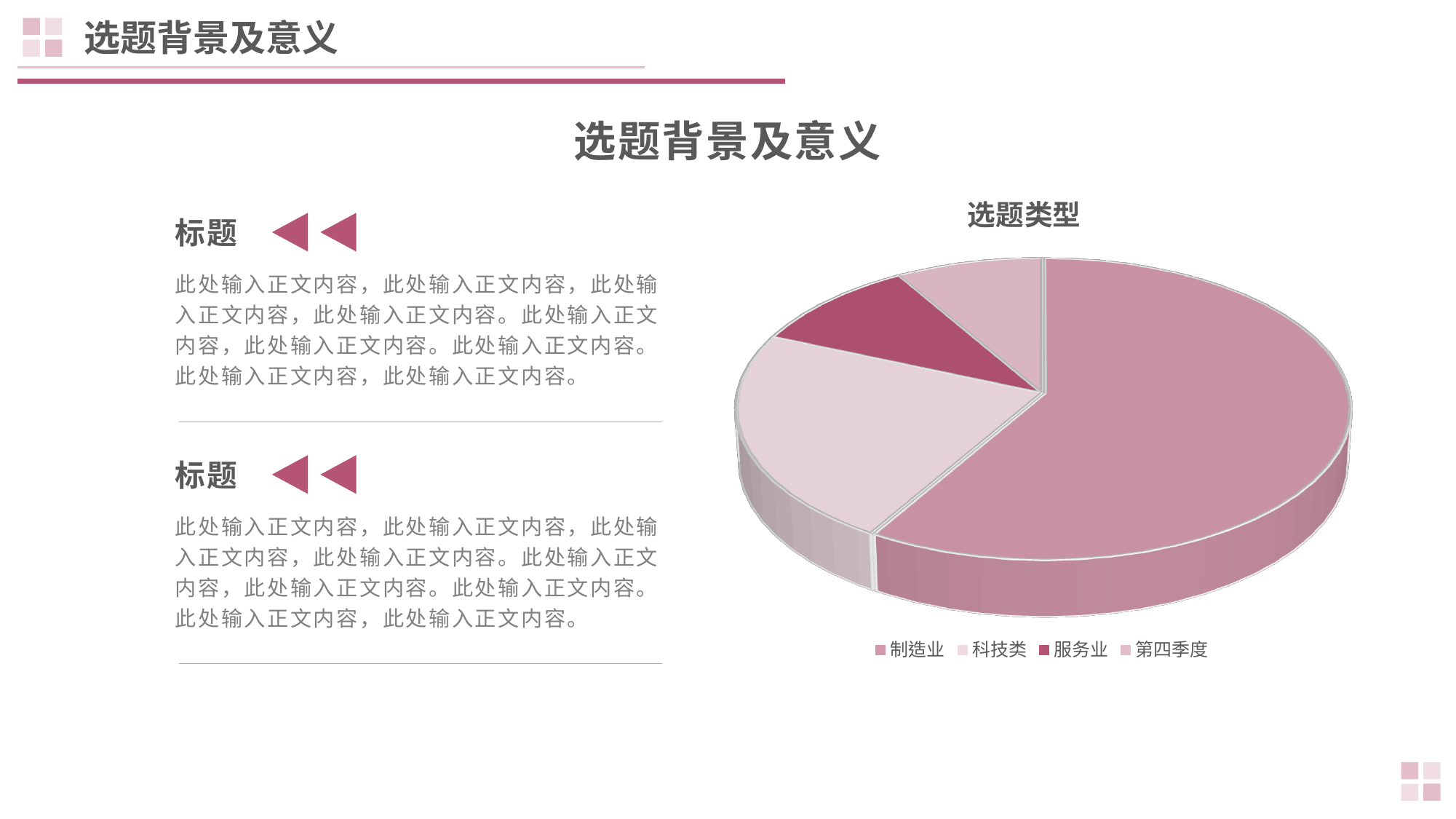

选题背景及意义

选题背景及意义

[unsupported chart]

标题

此处输入正文内容，此处输入正文内容，此处输入正文内容，此处输入正文内容。此处输入正文内容，此处输入正文内容。此处输入正文内容。此处输入正文内容，此处输入正文内容。
标题

此处输入正文内容，此处输入正文内容，此处输入正文内容，此处输入正文内容。此处输入正文内容，此处输入正文内容。此处输入正文内容。此处输入正文内容，此处输入正文内容。